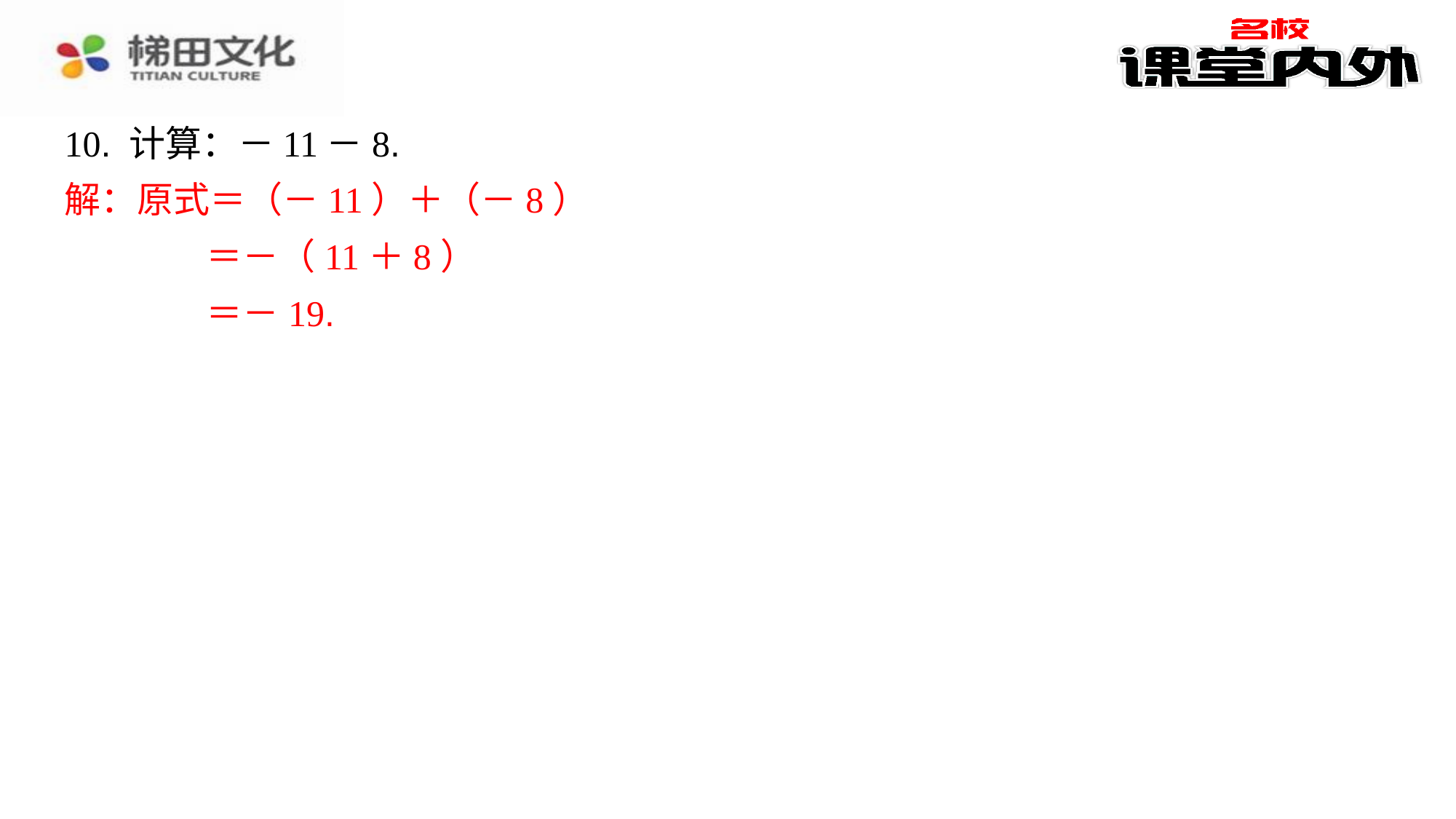

10. 计算：－11－8.
解：原式＝（－11）＋（－8）
＝－（11＋8）
＝－19.
解：原式＝（－11）＋（－8）
＝－（11＋8）
＝－19.